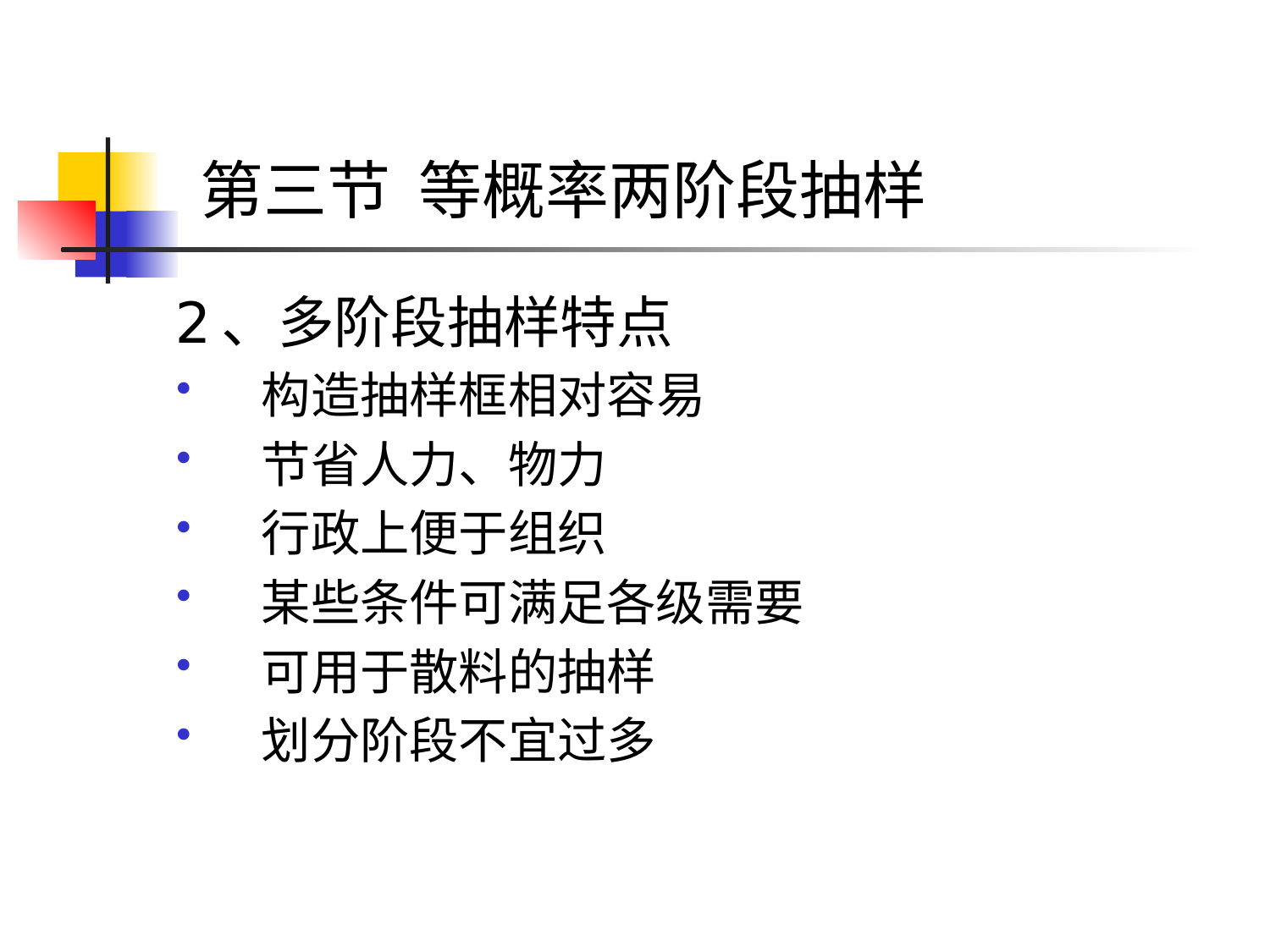

# 第三节  等概率两阶段抽样
2、多阶段抽样特点
构造抽样框相对容易
节省人力、物力
行政上便于组织
某些条件可满足各级需要
可用于散料的抽样
划分阶段不宜过多